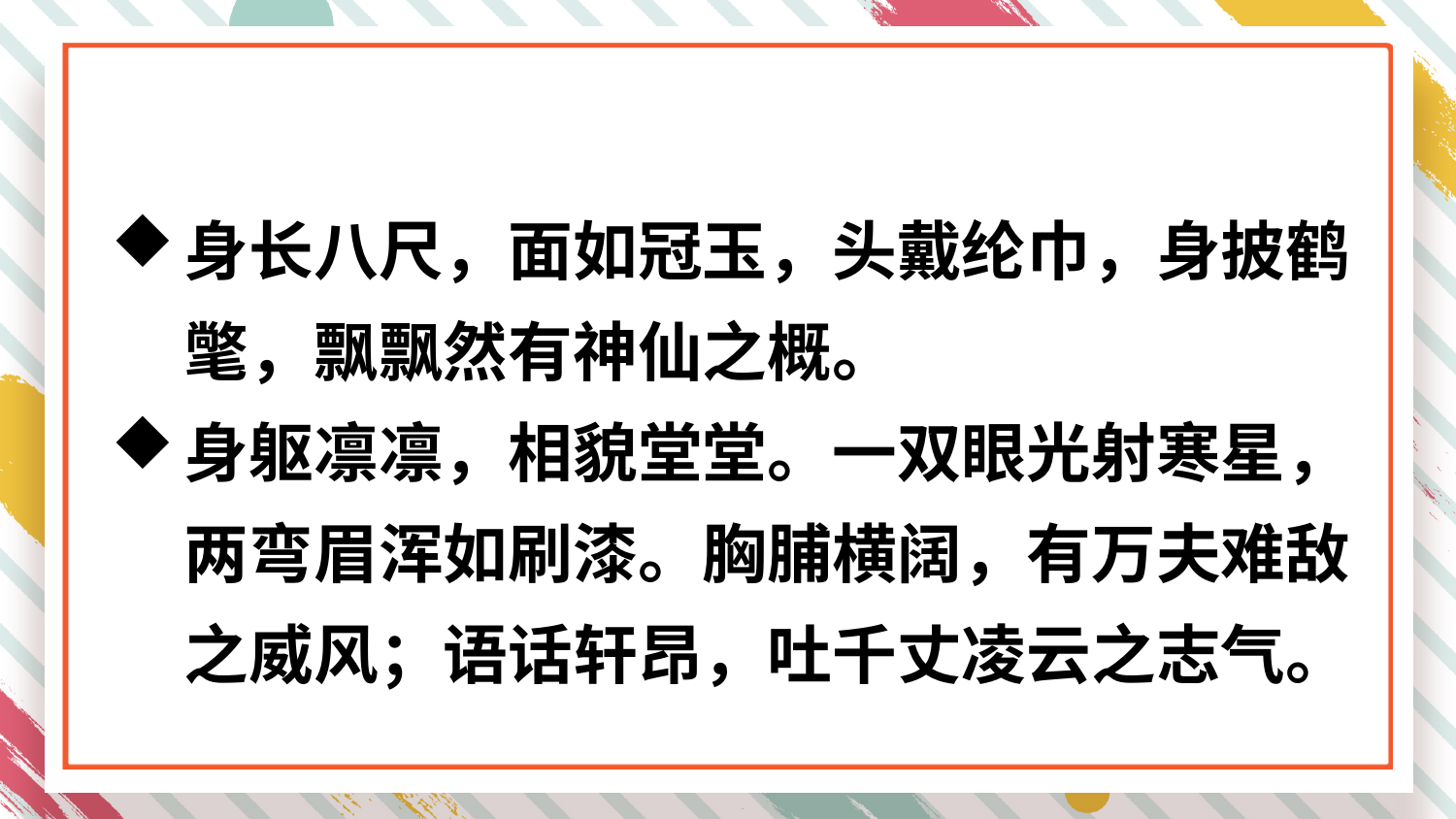

身长八尺，面如冠玉，头戴纶巾，身披鹤氅，飘飘然有神仙之概。
身躯凛凛，相貌堂堂。一双眼光射寒星，两弯眉浑如刷漆。胸脯横阔，有万夫难敌之威风；语话轩昂，吐千丈凌云之志气。